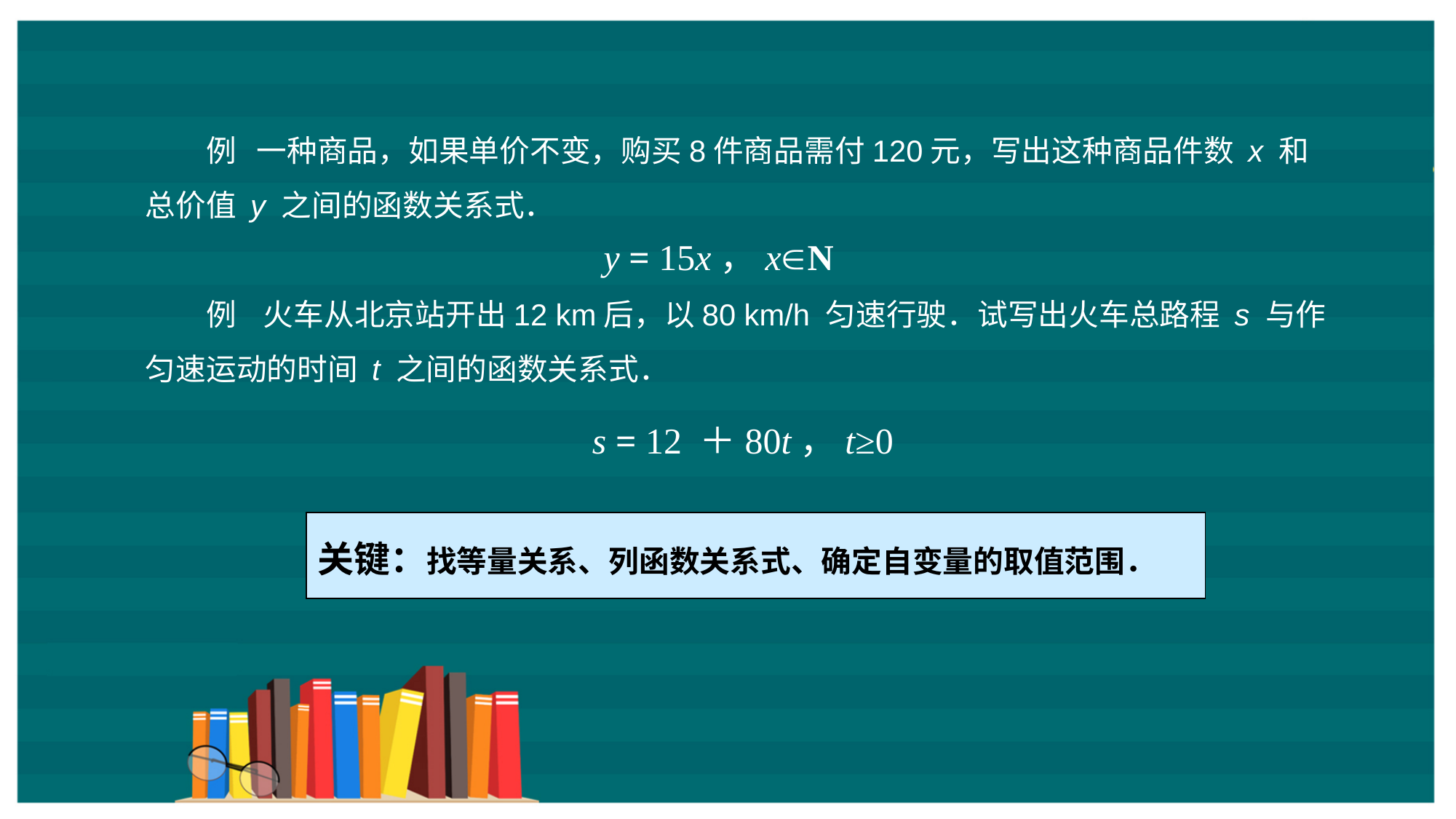

例   一种商品，如果单价不变，购买8件商品需付120元，写出这种商品件数 x 和总价值 y 之间的函数关系式．

例    火车从北京站开出12 km后，以80 km/h 匀速行驶．试写出火车总路程 s 与作匀速运动的时间 t 之间的函数关系式．

y = 15x，x∈N
s = 12 ＋80t，t≥0

关键：找等量关系、列函数关系式、确定自变量的取值范围．